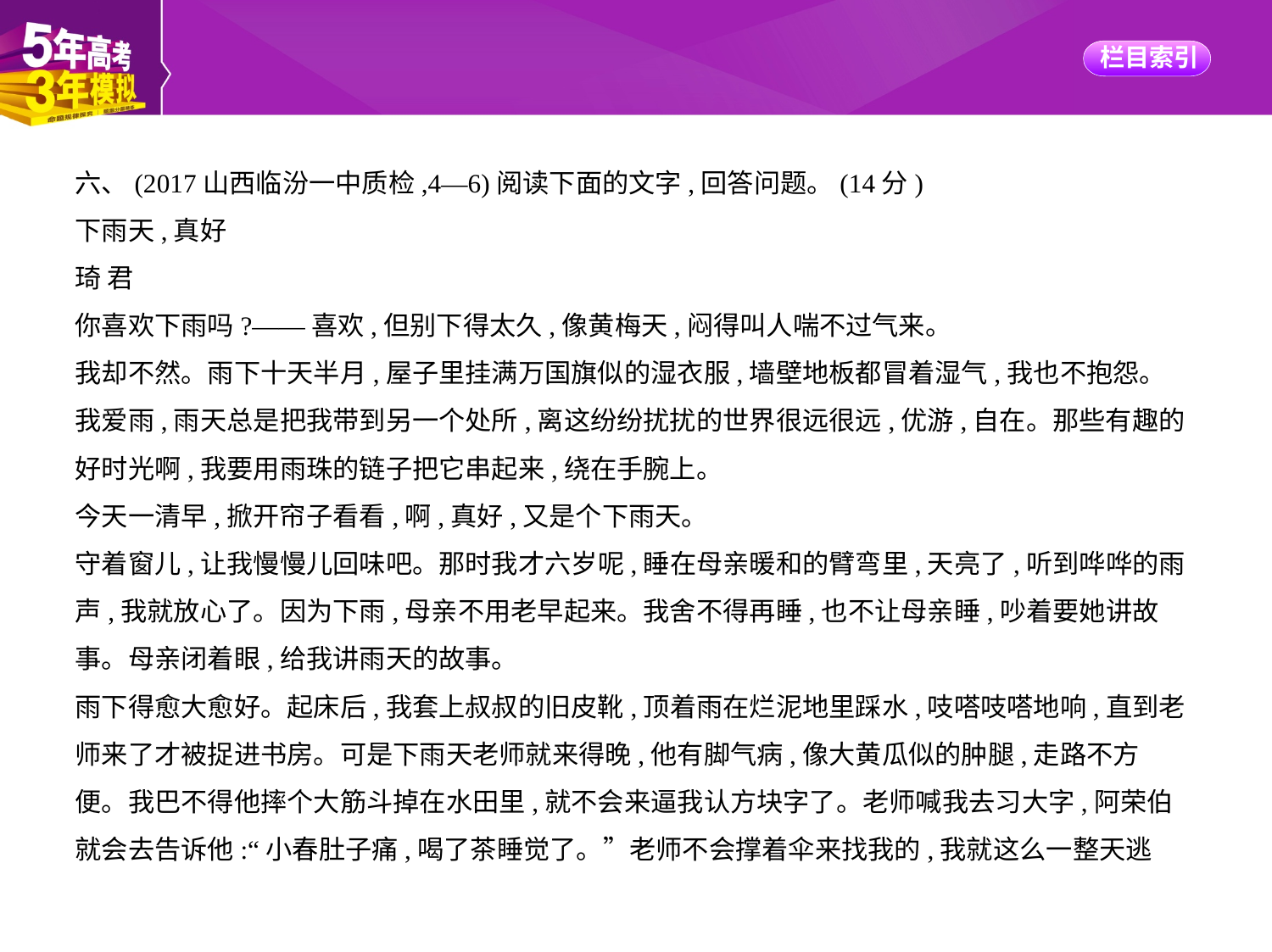

六、(2017山西临汾一中质检,4—6)阅读下面的文字,回答问题。(14分)
下雨天,真好
琦 君
你喜欢下雨吗?——喜欢,但别下得太久,像黄梅天,闷得叫人喘不过气来。
我却不然。雨下十天半月,屋子里挂满万国旗似的湿衣服,墙壁地板都冒着湿气,我也不抱怨。
我爱雨,雨天总是把我带到另一个处所,离这纷纷扰扰的世界很远很远,优游,自在。那些有趣的
好时光啊,我要用雨珠的链子把它串起来,绕在手腕上。
今天一清早,掀开帘子看看,啊,真好,又是个下雨天。
守着窗儿,让我慢慢儿回味吧。那时我才六岁呢,睡在母亲暖和的臂弯里,天亮了,听到哗哗的雨
声,我就放心了。因为下雨,母亲不用老早起来。我舍不得再睡,也不让母亲睡,吵着要她讲故
事。母亲闭着眼,给我讲雨天的故事。
雨下得愈大愈好。起床后,我套上叔叔的旧皮靴,顶着雨在烂泥地里踩水,吱嗒吱嗒地响,直到老
师来了才被捉进书房。可是下雨天老师就来得晚,他有脚气病,像大黄瓜似的肿腿,走路不方
便。我巴不得他摔个大筋斗掉在水田里,就不会来逼我认方块字了。老师喊我去习大字,阿荣伯
就会去告诉他:“小春肚子痛,喝了茶睡觉了。”老师不会撑着伞来找我的,我就这么一整天逃